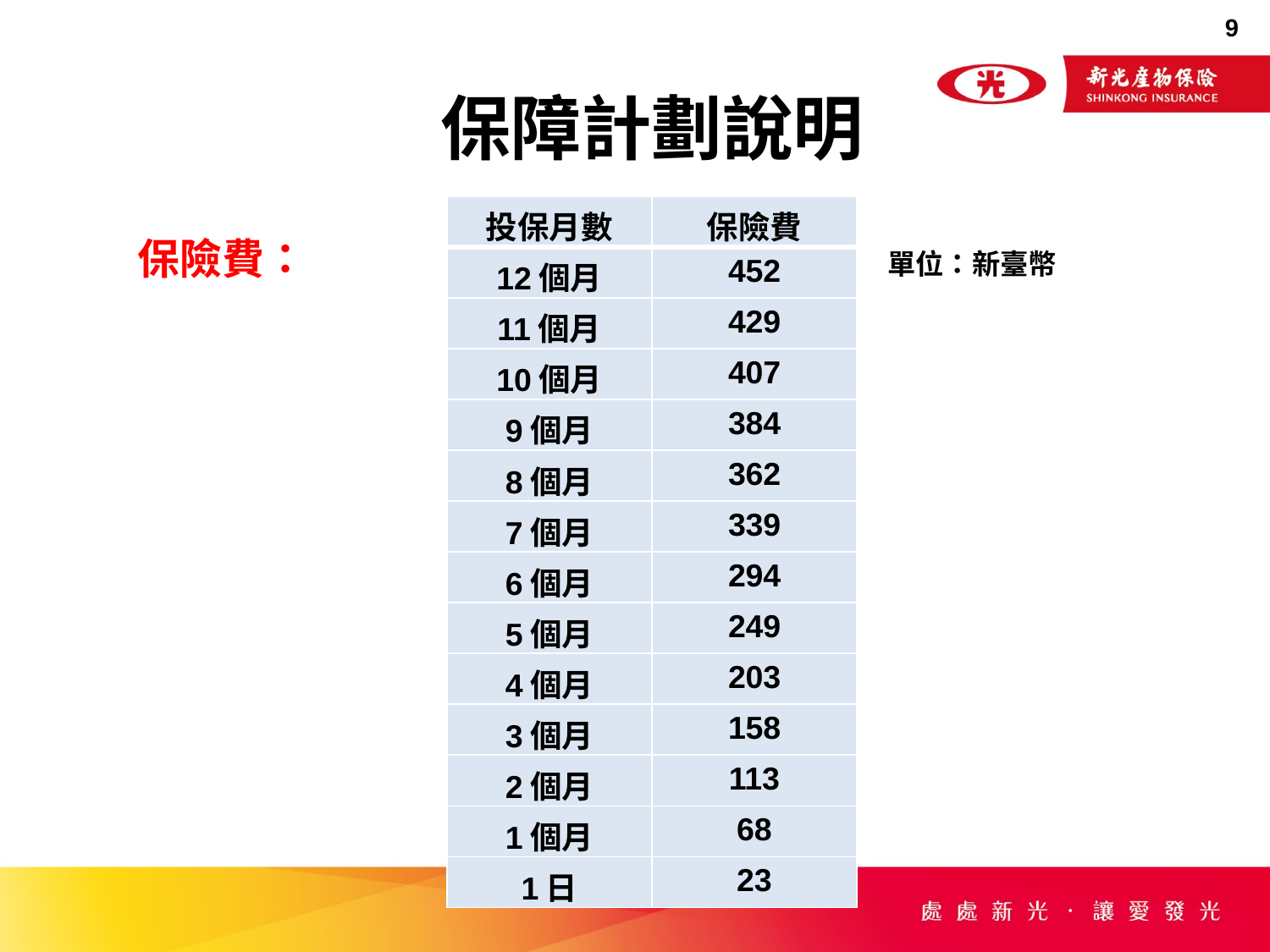

保障計劃說明
| 投保月數 | 保險費 |
| --- | --- |
| 12個月 | 452 |
| 11個月 | 429 |
| 10個月 | 407 |
| 9個月 | 384 |
| 8個月 | 362 |
| 7個月 | 339 |
| 6個月 | 294 |
| 5個月 | 249 |
| 4個月 | 203 |
| 3個月 | 158 |
| 2個月 | 113 |
| 1個月 | 68 |
| 1日 | 23 |
保險費：                                                             單位：新臺幣